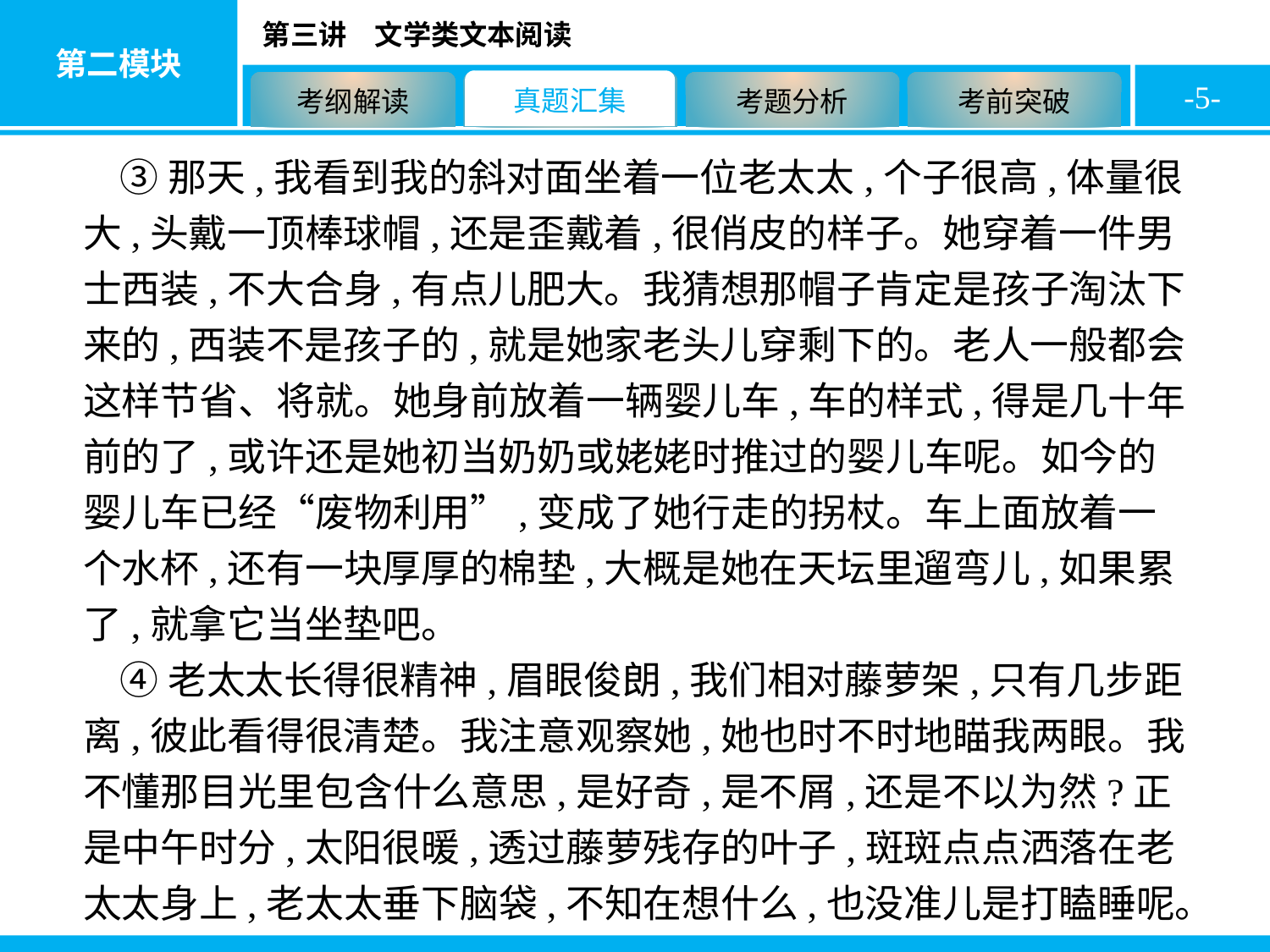

-5-
③那天,我看到我的斜对面坐着一位老太太,个子很高,体量很大,头戴一顶棒球帽,还是歪戴着,很俏皮的样子。她穿着一件男士西装,不大合身,有点儿肥大。我猜想那帽子肯定是孩子淘汰下来的,西装不是孩子的,就是她家老头儿穿剩下的。老人一般都会这样节省、将就。她身前放着一辆婴儿车,车的样式,得是几十年前的了,或许还是她初当奶奶或姥姥时推过的婴儿车呢。如今的婴儿车已经“废物利用”,变成了她行走的拐杖。车上面放着一个水杯,还有一块厚厚的棉垫,大概是她在天坛里遛弯儿,如果累了,就拿它当坐垫吧。
④老太太长得很精神,眉眼俊朗,我们相对藤萝架,只有几步距离,彼此看得很清楚。我注意观察她,她也时不时地瞄我两眼。我不懂那目光里包含什么意思,是好奇,是不屑,还是不以为然?正是中午时分,太阳很暖,透过藤萝残存的叶子,斑斑点点洒落在老太太身上,老太太垂下脑袋,不知在想什么,也没准儿是打瞌睡呢。